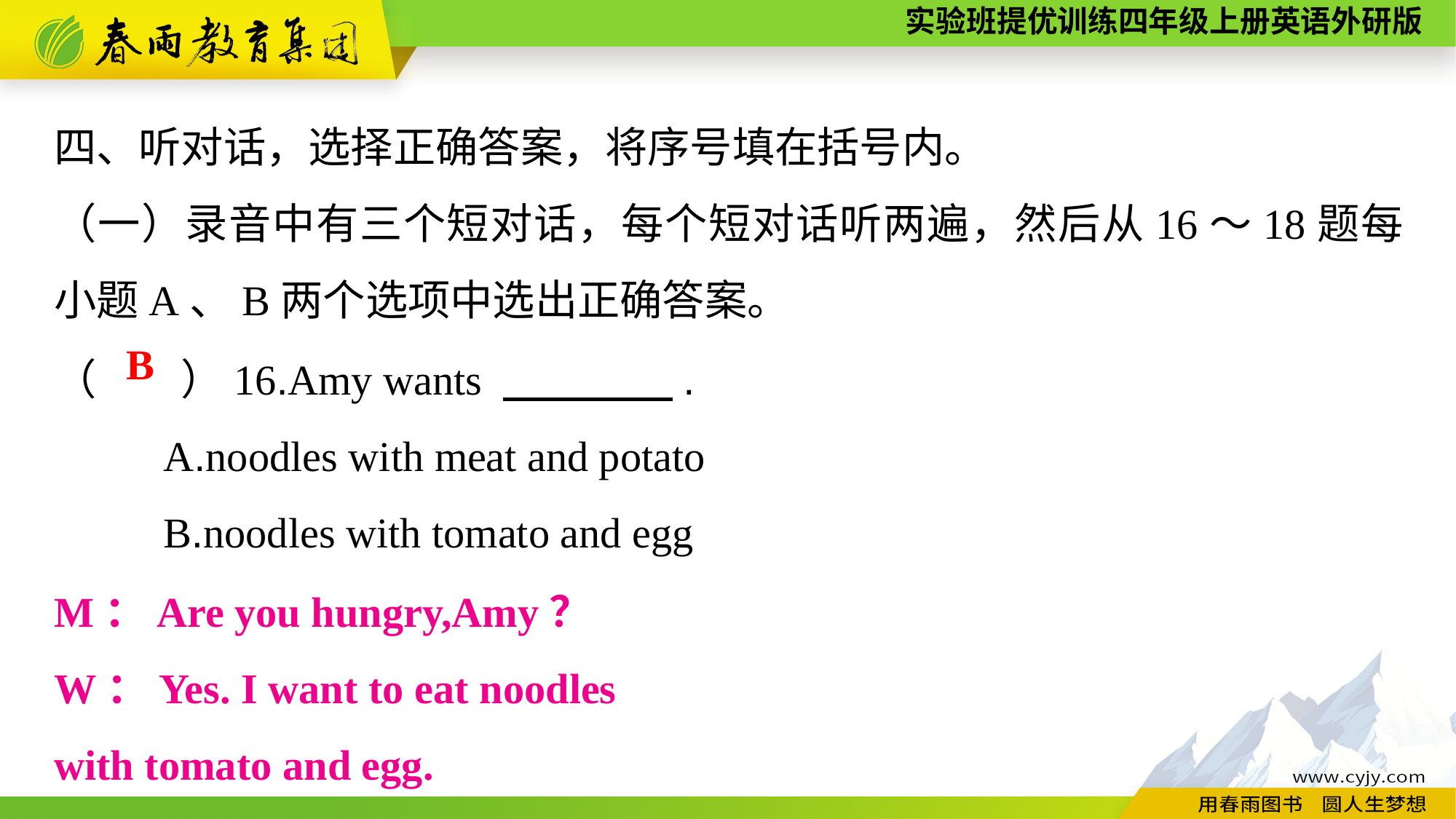

四、听对话，选择正确答案，将序号填在括号内。
（一）录音中有三个短对话，每个短对话听两遍，然后从16～18题每小题A、B两个选项中选出正确答案。
（　　）16.Amy wants 　　　　.
	A.noodles with meat and potato
	B.noodles with tomato and egg
B
M：Are you hungry,Amy？
W：Yes. I want to eat noodles
with tomato and egg.